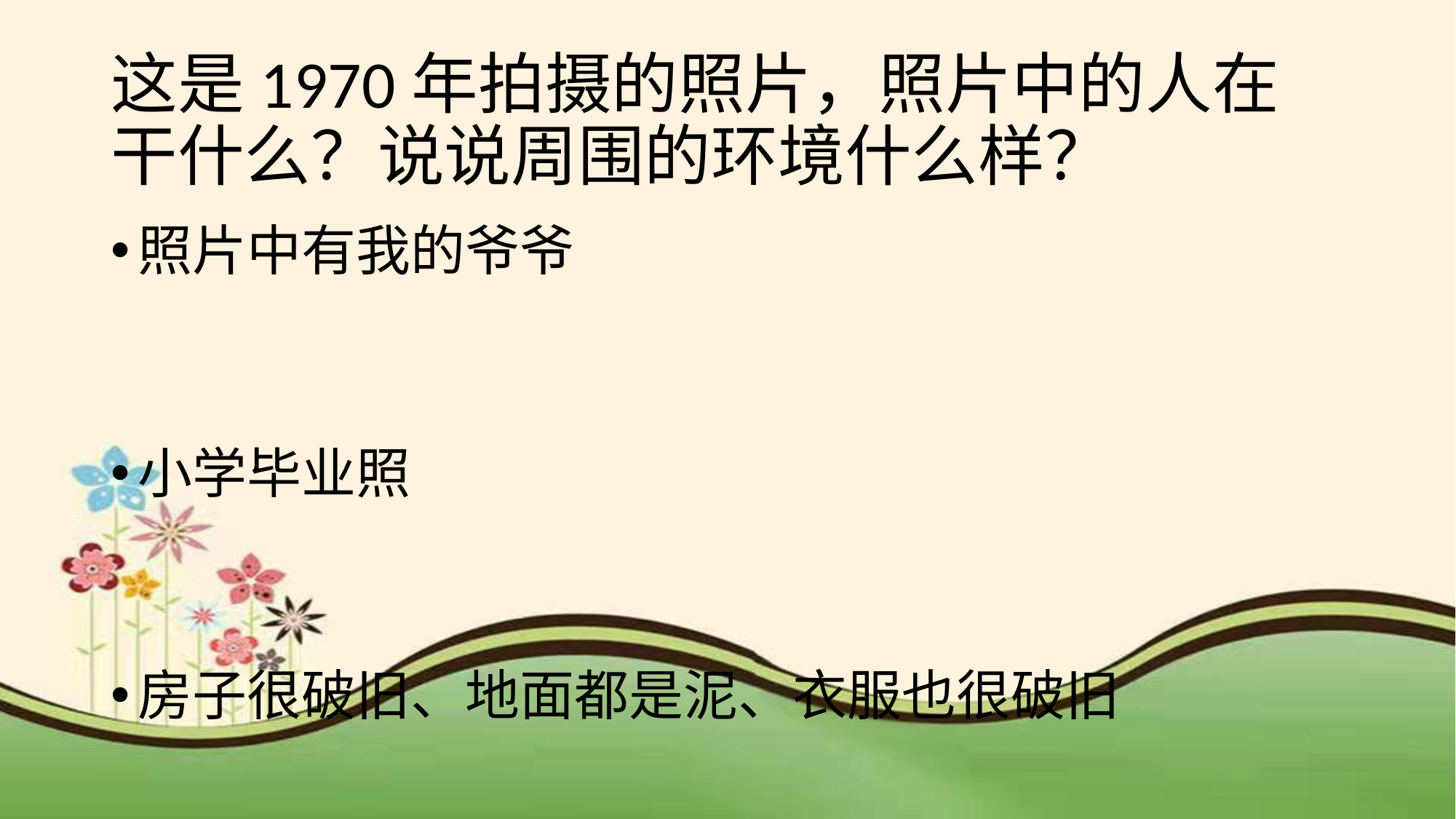

# 这是1970年拍摄的照片，照片中的人在干什么？说说周围的环境什么样？
照片中有我的爷爷

小学毕业照

房子很破旧、地面都是泥、衣服也很破旧